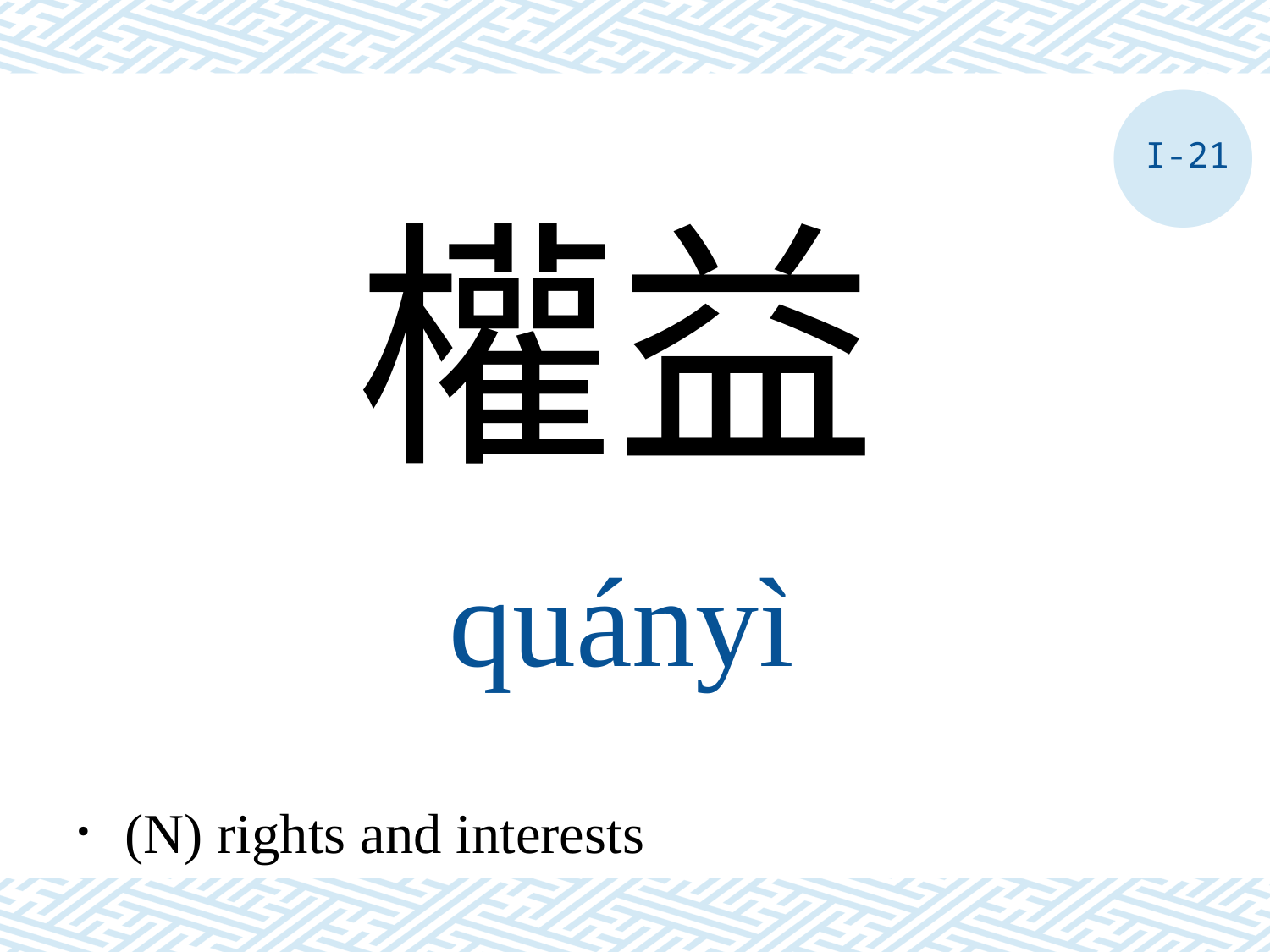

I-21

權益
quányì
．(N) rights and interests